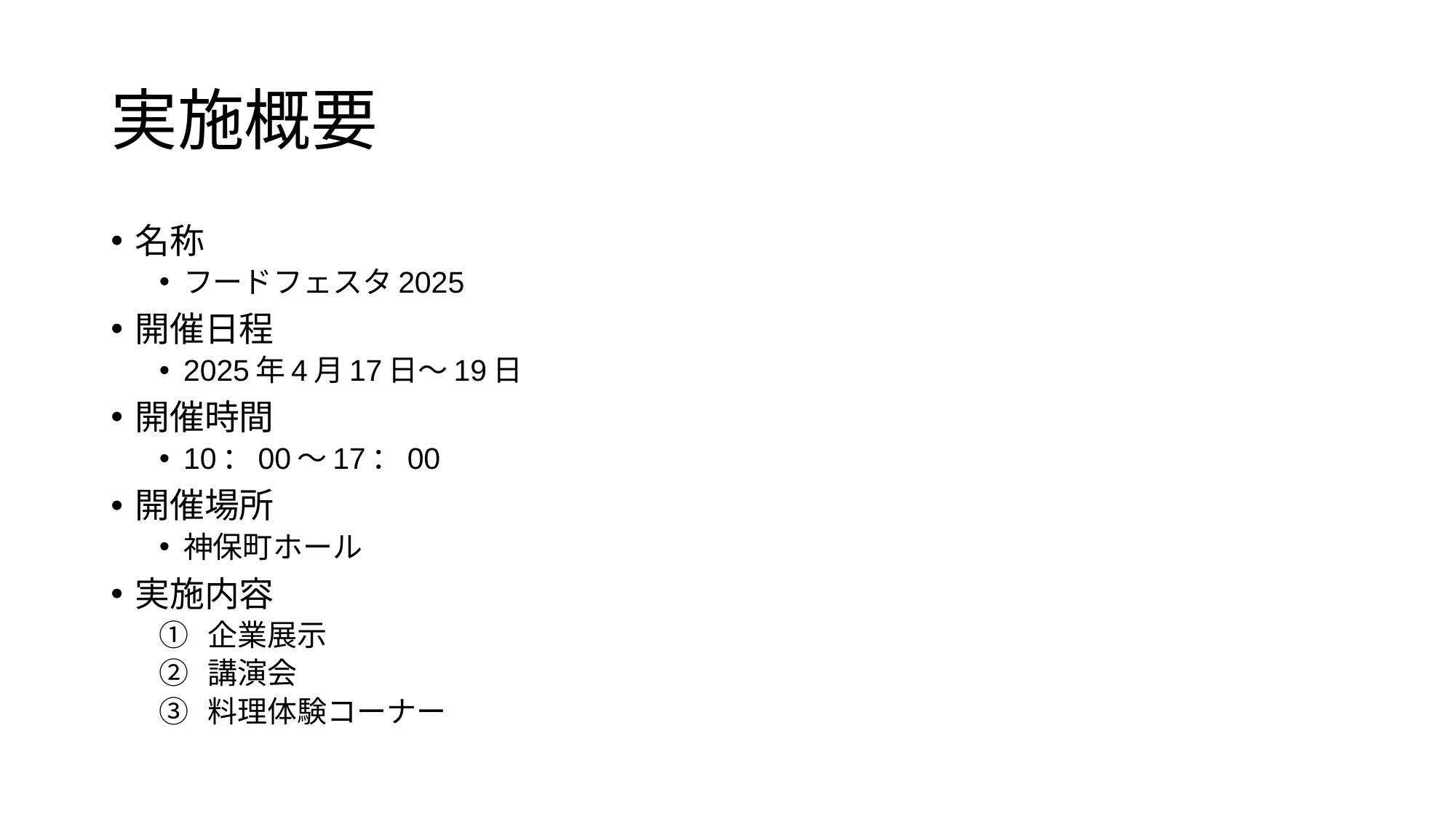

# 実施概要
名称
フードフェスタ2025
開催日程
2025年4月17日～19日
開催時間
10：00～17：00
開催場所
神保町ホール
実施内容
企業展示
講演会
料理体験コーナー